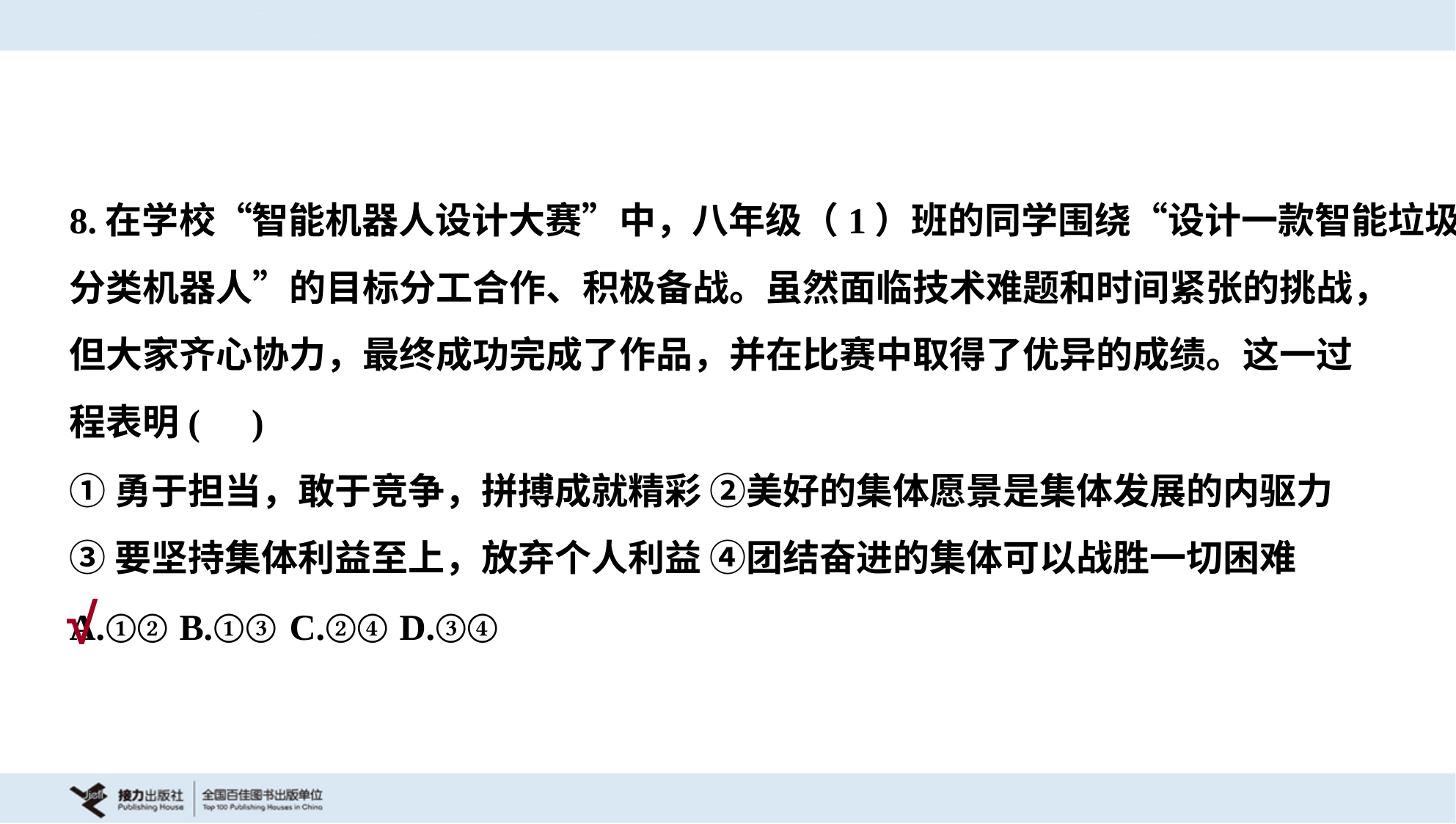

8.在学校“智能机器人设计大赛”中，八年级（1）班的同学围绕“设计一款智能垃圾
分类机器人”的目标分工合作、积极备战。虽然面临技术难题和时间紧张的挑战，
但大家齐心协力，最终成功完成了作品，并在比赛中取得了优异的成绩。这一过
程表明(     )
①勇于担当，敢于竞争，拼搏成就精彩 ②美好的集体愿景是集体发展的内驱力
③要坚持集体利益至上，放弃个人利益 ④团结奋进的集体可以战胜一切困难
A.①②	B.①③	C.②④	D.③④
√